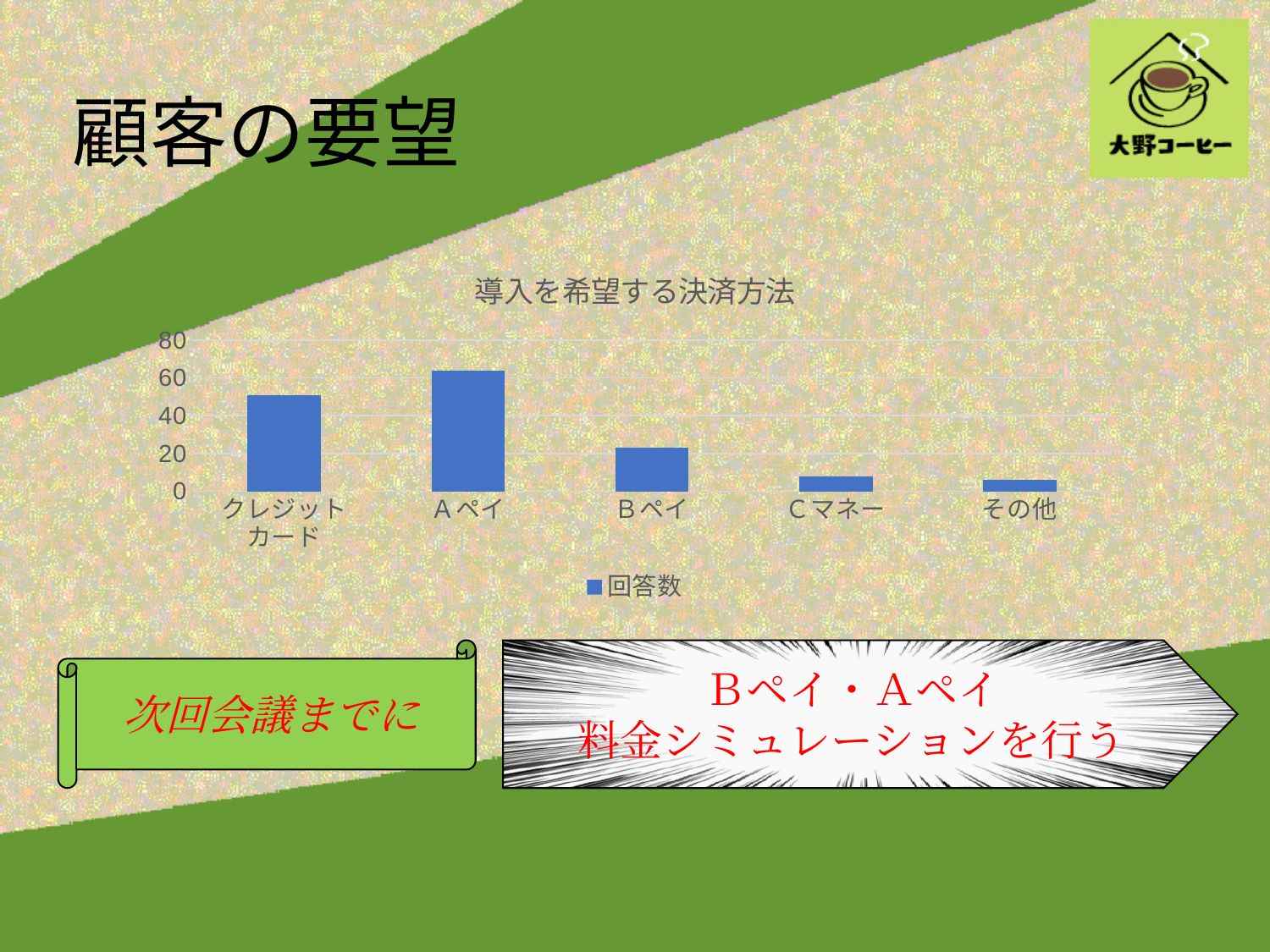

顧客の要望

### Chart: 導入を希望する決済方法

| Category | 回答数 |
|---|---|
| クレジットカード | 51.0 |
| Ａペイ | 64.0 |
| Ｂペイ | 23.0 |
| Ｃマネー | 8.0 |
| その他 | 6.0 |
次回会議までに
Ｂペイ・Ａペイ
料金シミュレーションを行う